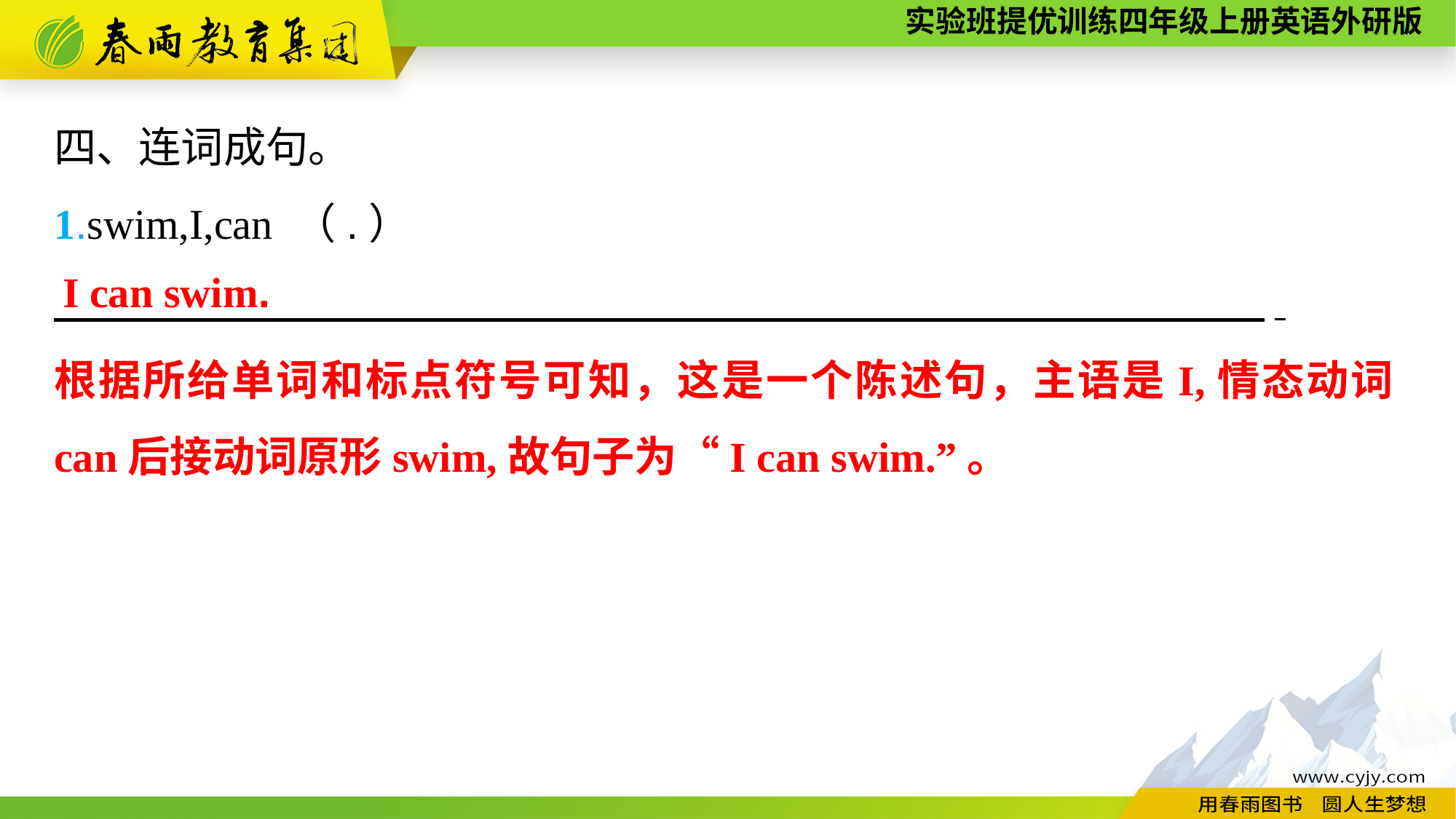

四、连词成句。
1.swim,I,can （.）
　                                                                                                              　　　.

I can swim.
根据所给单词和标点符号可知，这是一个陈述句，主语是I,情态动词can后接动词原形swim,故句子为“I can swim.”。